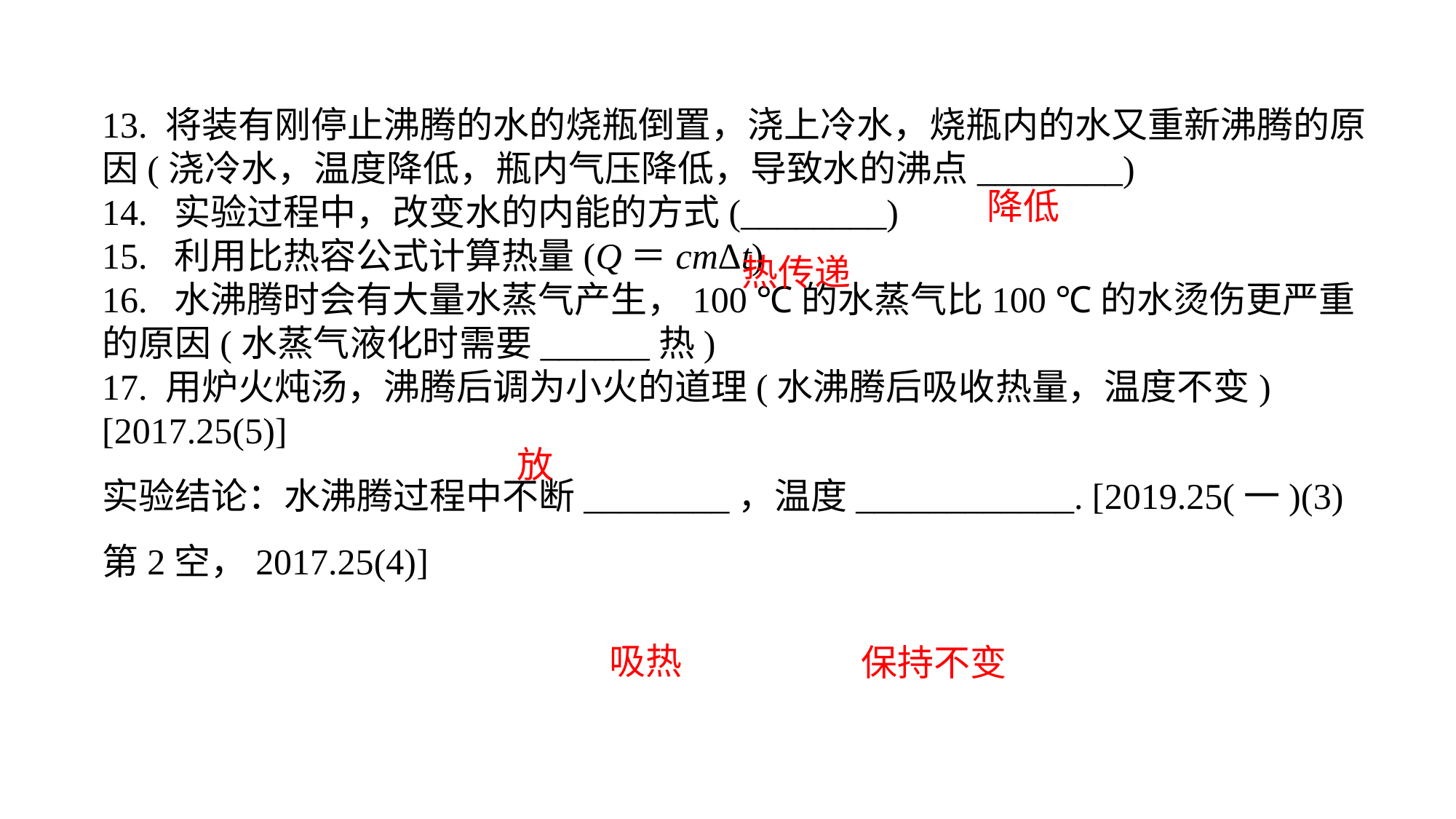

13. 将装有刚停止沸腾的水的烧瓶倒置，浇上冷水，烧瓶内的水又重新沸腾的原因(浇冷水，温度降低，瓶内气压降低，导致水的沸点________)14.  实验过程中，改变水的内能的方式(________)15.  利用比热容公式计算热量(Q＝cmΔt)16.  水沸腾时会有大量水蒸气产生，100 ℃的水蒸气比100 ℃的水烫伤更严重的原因(水蒸气液化时需要______热)17. 用炉火炖汤，沸腾后调为小火的道理(水沸腾后吸收热量，温度不变)[2017.25(5)]实验结论：水沸腾过程中不断________，温度____________. [2019.25(一)(3)第2空，2017.25(4)]
降低
热传递
放
吸热
保持不变